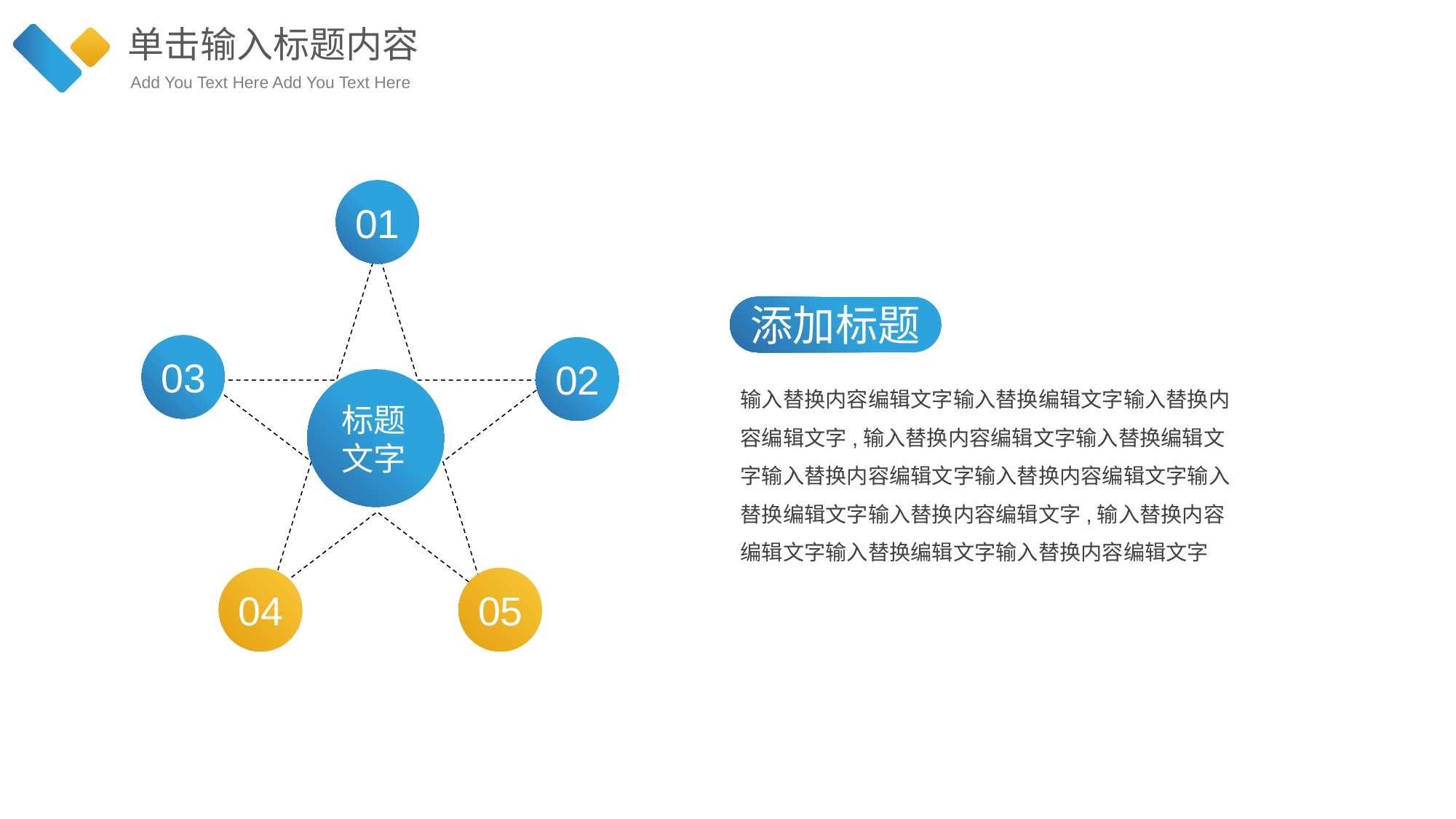

单击输入标题内容
Add You Text Here Add You Text Here

01

03

02

标题
文字

04

05
添加标题

输入替换内容编辑文字输入替换编辑文字输入替换内容编辑文字,输入替换内容编辑文字输入替换编辑文字输入替换内容编辑文字输入替换内容编辑文字输入替换编辑文字输入替换内容编辑文字,输入替换内容编辑文字输入替换编辑文字输入替换内容编辑文字